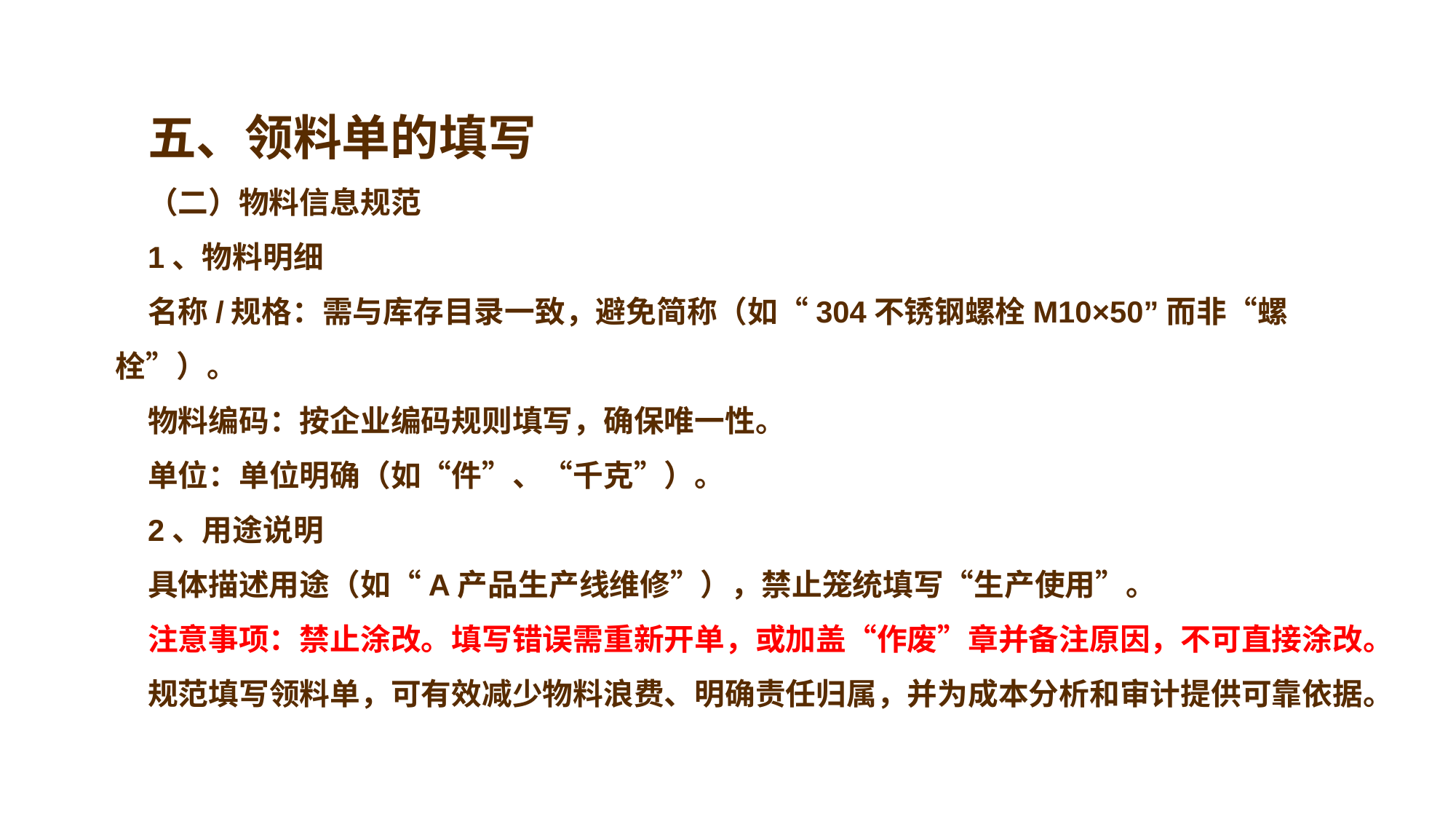

五、领料单的填写
（二）物料信息规范
1、物料明细
名称/规格：需与库存目录一致，避免简称（如“304不锈钢螺栓M10×50”而非“螺栓”）。
物料编码：按企业编码规则填写，确保唯一性。
单位：单位明确（如“件”、“千克”）。
2、用途说明
具体描述用途（如“A产品生产线维修”），禁止笼统填写“生产使用”。
注意事项：禁止涂改。填写错误需重新开单，或加盖“作废”章并备注原因，不可直接涂改。
规范填写领料单，可有效减少物料浪费、明确责任归属，并为成本分析和审计提供可靠依据。

12